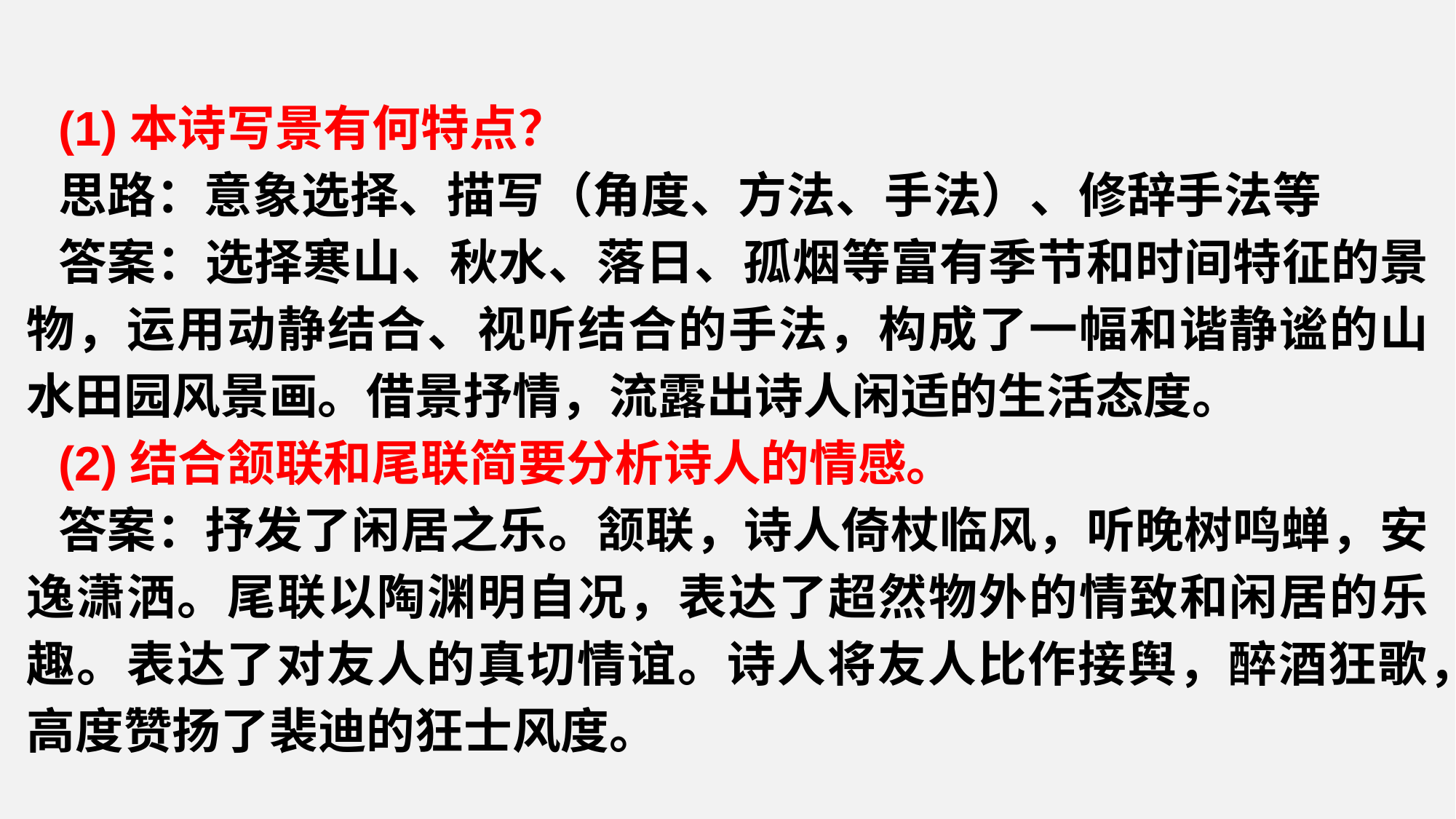

(1)本诗写景有何特点？
思路：意象选择、描写（角度、方法、手法）、修辞手法等
答案：选择寒山、秋水、落日、孤烟等富有季节和时间特征的景物，运用动静结合、视听结合的手法，构成了一幅和谐静谧的山水田园风景画。借景抒情，流露出诗人闲适的生活态度。
(2)结合颔联和尾联简要分析诗人的情感。
答案：抒发了闲居之乐。颔联，诗人倚杖临风，听晚树鸣蝉，安逸潇洒。尾联以陶渊明自况，表达了超然物外的情致和闲居的乐趣。表达了对友人的真切情谊。诗人将友人比作接舆，醉酒狂歌，高度赞扬了裴迪的狂士风度。